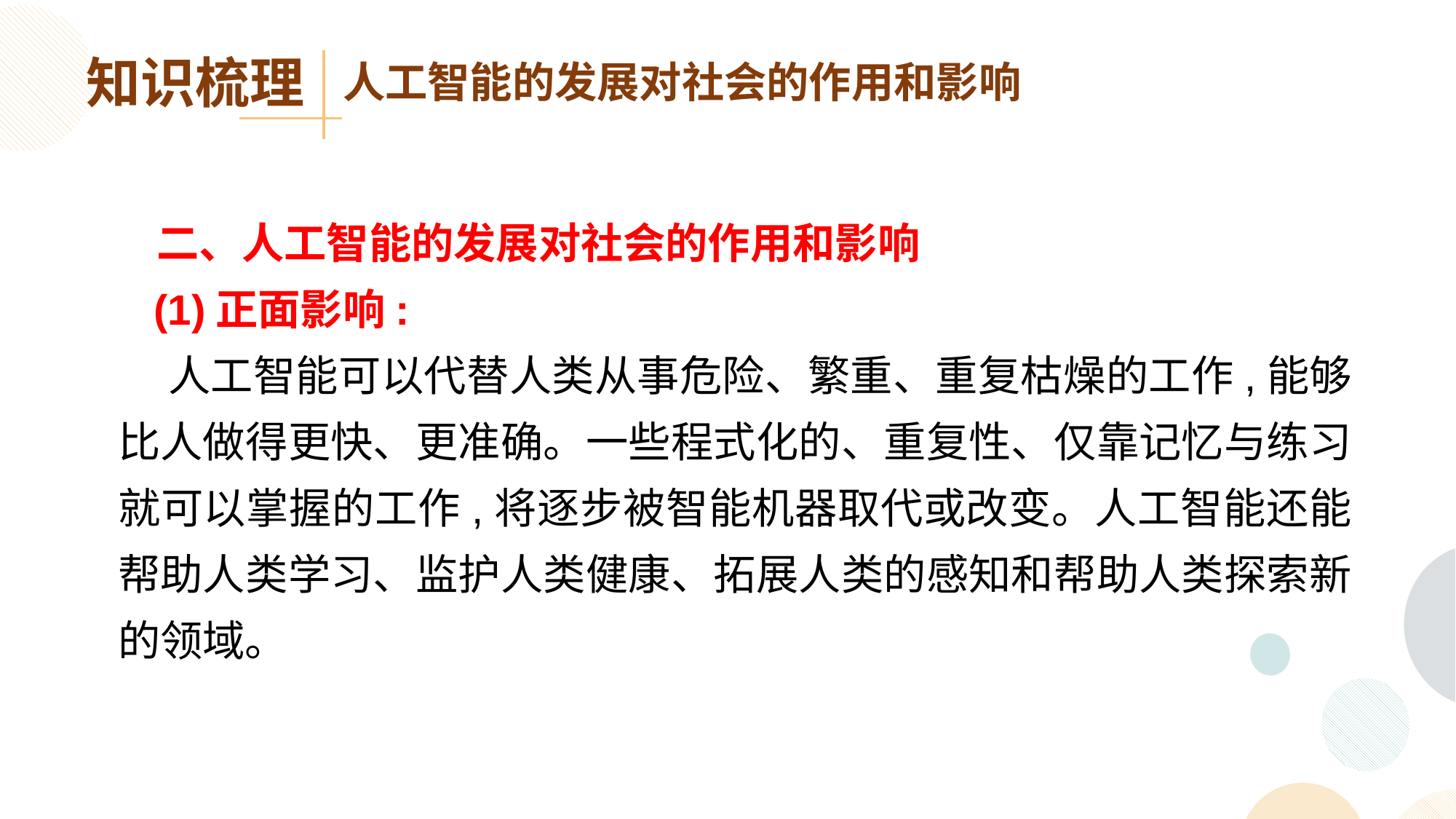

知识梳理
人工智能的发展对社会的作用和影响
   二、人工智能的发展对社会的作用和影响
   (1)正面影响:
    人工智能可以代替人类从事危险、繁重、重复枯燥的工作,能够比人做得更快、更准确。一些程式化的、重复性、仅靠记忆与练习就可以掌握的工作,将逐步被智能机器取代或改变。人工智能还能帮助人类学习、监护人类健康、拓展人类的感知和帮助人类探索新的领域。